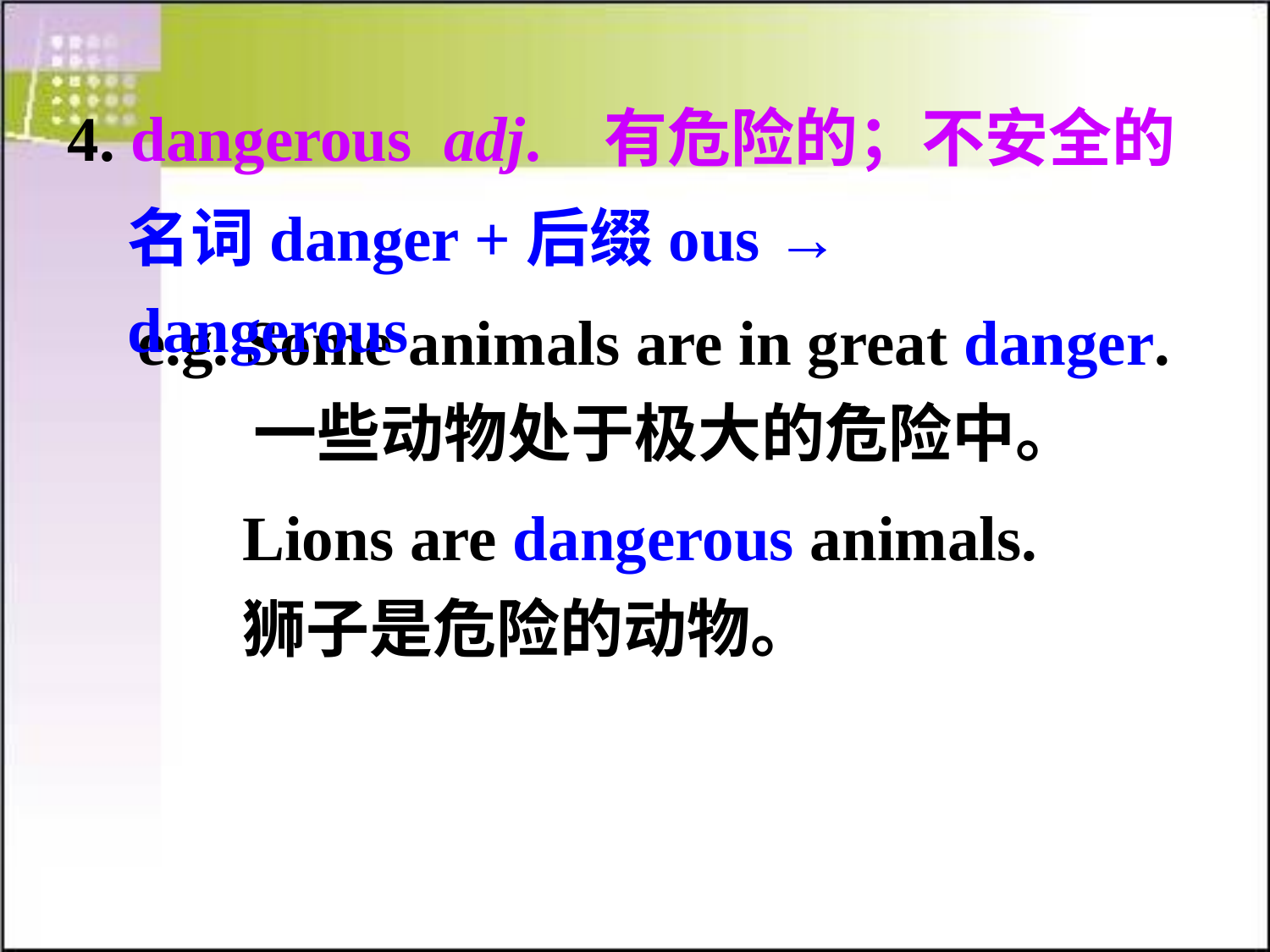

4. dangerous  adj.   有危险的；不安全的
名词danger +后缀ous → dangerous
e.g. Some animals are in great danger.
       一些动物处于极大的危险中。
Lions are dangerous animals.
狮子是危险的动物。